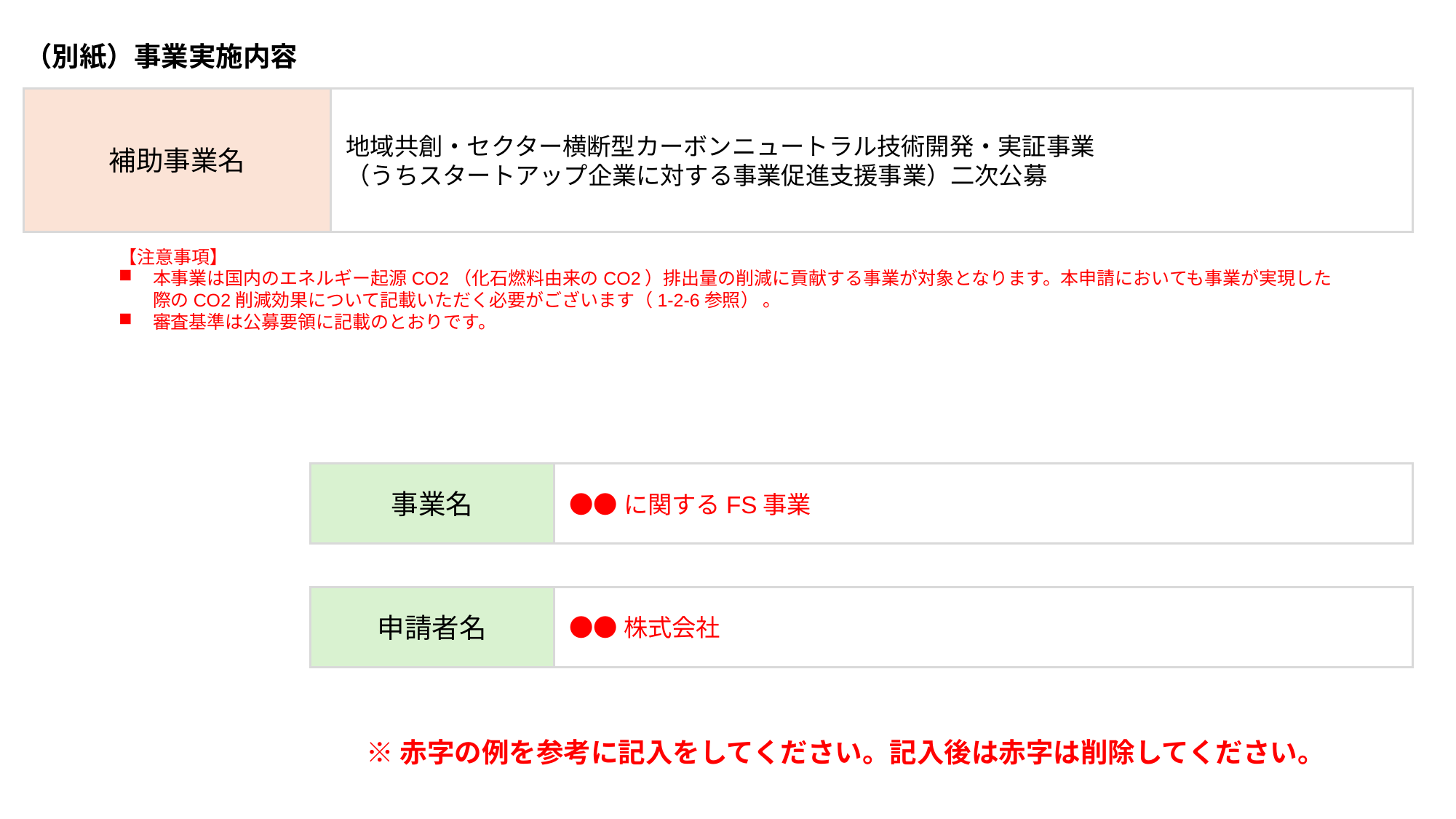

（別紙）事業実施内容
地域共創・セクター横断型カーボンニュートラル技術開発・実証事業
（うちスタートアップ企業に対する事業促進支援事業）二次公募
補助事業名
【注意事項】
本事業は国内のエネルギー起源CO2（化石燃料由来のCO2）排出量の削減に貢献する事業が対象となります。本申請においても事業が実現した際のCO2削減効果について記載いただく必要がございます（1-2-6参照） 。
審査基準は公募要領に記載のとおりです。
●●に関するFS事業
事業名
●●株式会社
申請者名
※赤字の例を参考に記入をしてください。記入後は赤字は削除してください。